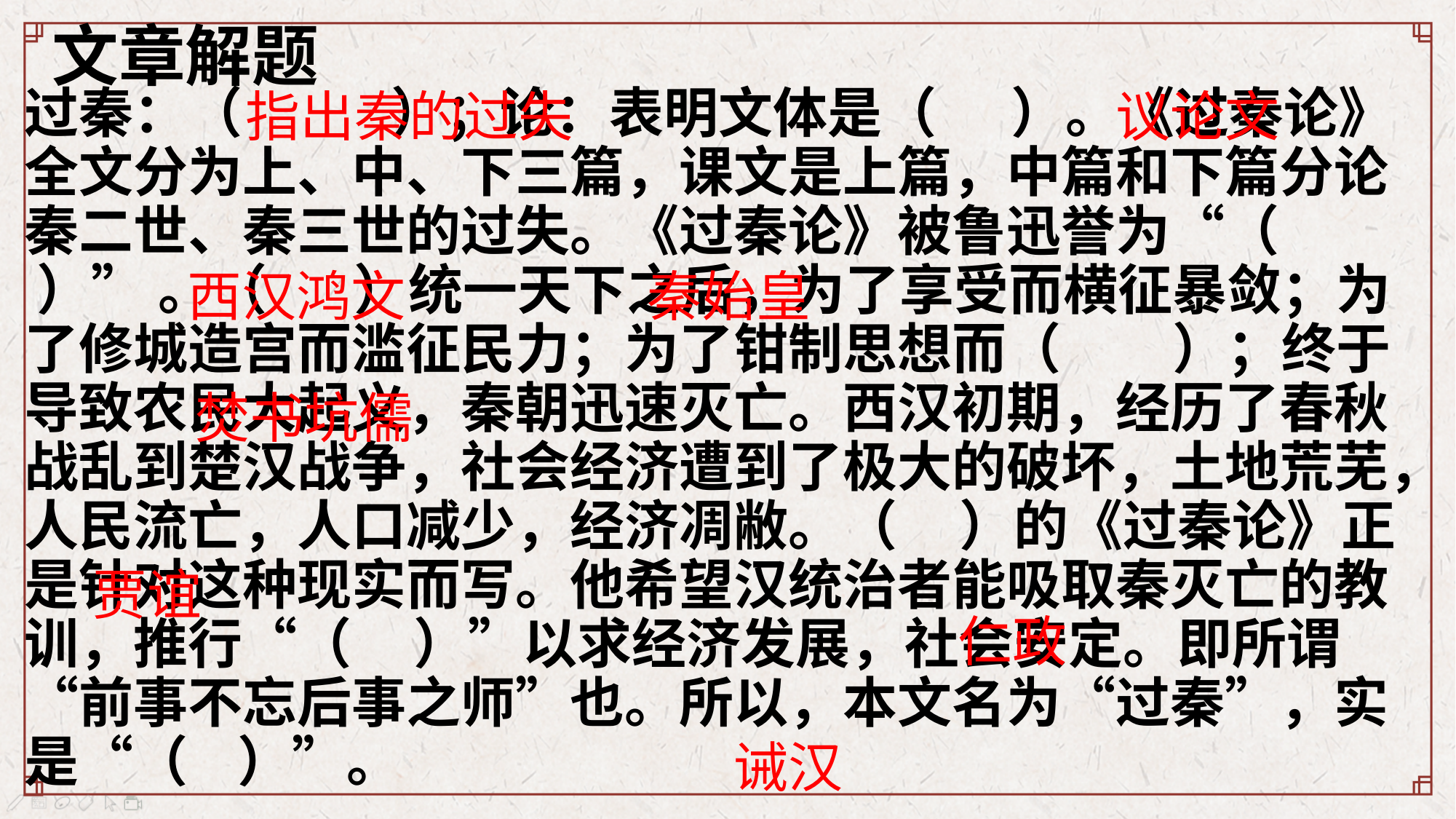

文章解题
指出秦的过失
议论文
过秦：（            ）；论：表明文体是（      ）。《过秦论》全文分为上、中、下三篇，课文是上篇，中篇和下篇分论秦二世、秦三世的过失。《过秦论》被鲁迅誉为“（        ）” 。（       ）统一天下之后，为了享受而横征暴敛；为了修城造宫而滥征民力；为了钳制思想而（         ）；终于导致农民大起义，秦朝迅速灭亡。西汉初期，经历了春秋战乱到楚汉战争，社会经济遭到了极大的破坏，土地荒芜，人民流亡，人口减少，经济凋敝。（     ）的《过秦论》正是针对这种现实而写。他希望汉统治者能吸取秦灭亡的教训，推行“（     ）”以求经济发展，社会安定。即所谓“前事不忘后事之师”也。所以，本文名为“过秦”，实是“（    ）”。
西汉鸿文
秦始皇
焚书坑儒
贾谊
仁政
诫汉